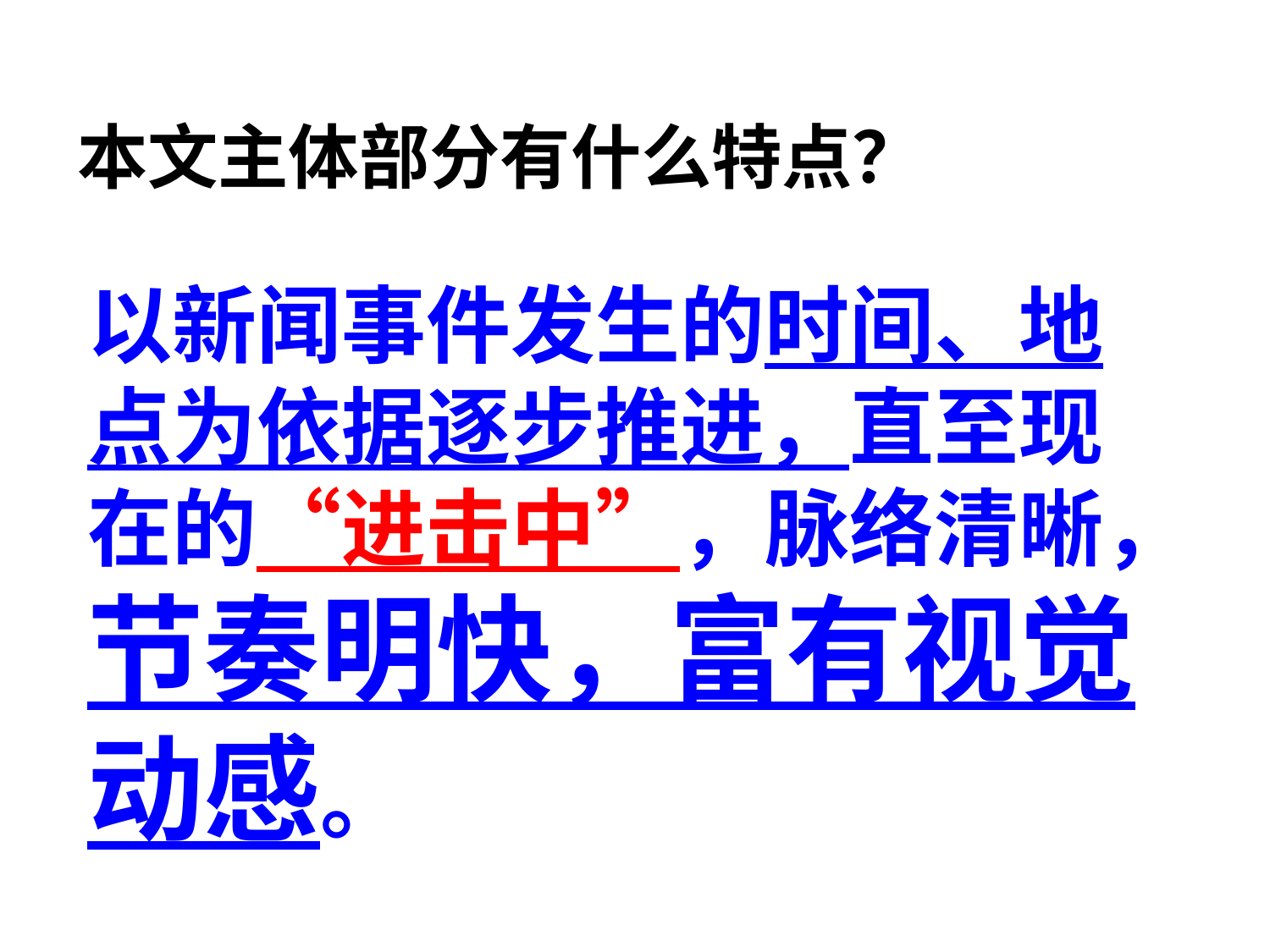

本文主体部分有什么特点？
以新闻事件发生的时间、地点为依据逐步推进，直至现在的“进击中”，脉络清晰，节奏明快，富有视觉动感。